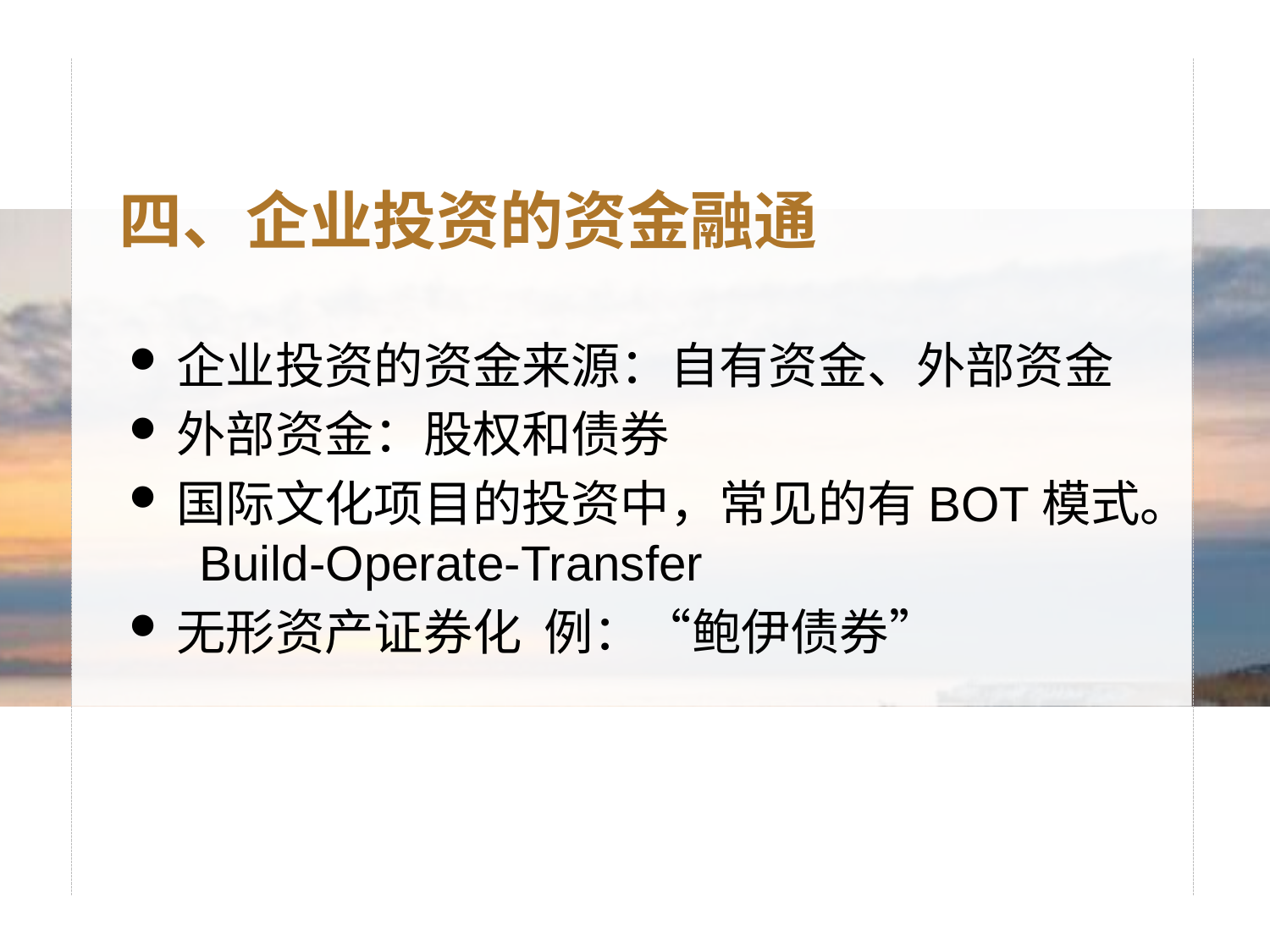

四、企业投资的资金融通
企业投资的资金来源：自有资金、外部资金
外部资金：股权和债券
国际文化项目的投资中，常见的有BOT模式。 Build-Operate-Transfer
无形资产证券化  例：“鲍伊债券”